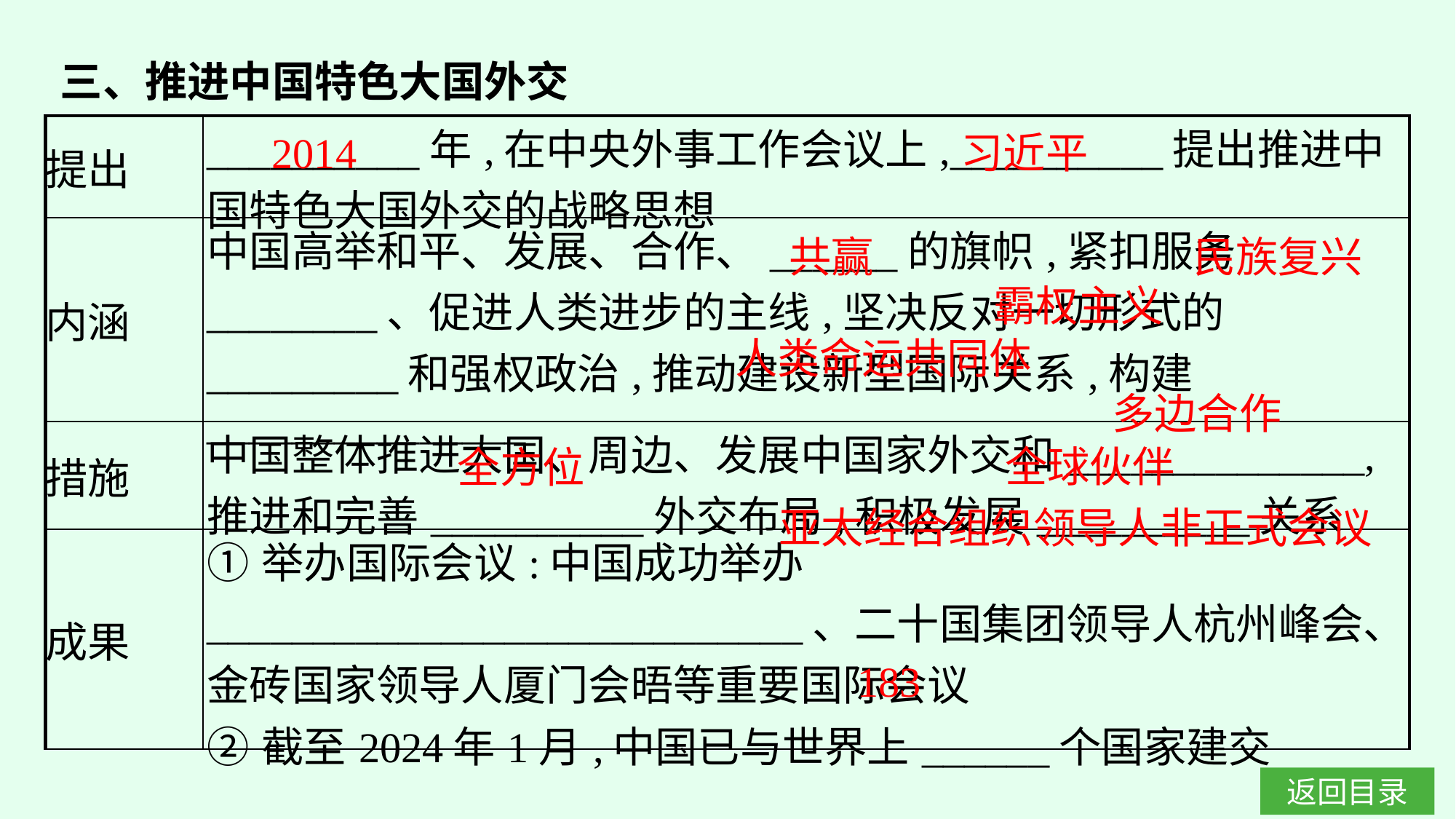

三、推进中国特色大国外交
2014
习近平
| 提出 | \_\_\_\_\_\_\_\_\_\_年,在中央外事工作会议上,\_\_\_\_\_\_\_\_\_\_提出推进中国特色大国外交的战略思想 |
| --- | --- |
| 内涵 | 中国高举和平、发展、合作、\_\_\_\_\_\_的旗帜,紧扣服务\_\_\_\_\_\_\_\_、促进人类进步的主线,坚决反对一切形式的\_\_\_\_\_\_\_\_\_和强权政治,推动建设新型国际关系,构建\_\_\_\_\_\_\_\_\_\_\_\_\_\_\_ |
| 措施 | 中国整体推进大国、周边、发展中国家外交和\_\_\_\_\_\_\_\_\_\_\_\_\_\_,推进和完善\_\_\_\_\_\_\_\_\_\_外交布局,积极发展\_\_\_\_\_\_\_\_\_\_关系 |
| 成果 | ①举办国际会议:中国成功举办\_\_\_\_\_\_\_\_\_\_\_\_\_\_\_\_\_\_\_\_\_\_\_\_\_\_\_\_、二十国集团领导人杭州峰会、金砖国家领导人厦门会晤等重要国际会议  ②截至2024年1月,中国已与世界上\_\_\_\_\_\_个国家建交 |
共赢
民族复兴
霸权主义
人类命运共同体
多边合作
全球伙伴
全方位
亚太经合组织领导人非正式会议
183